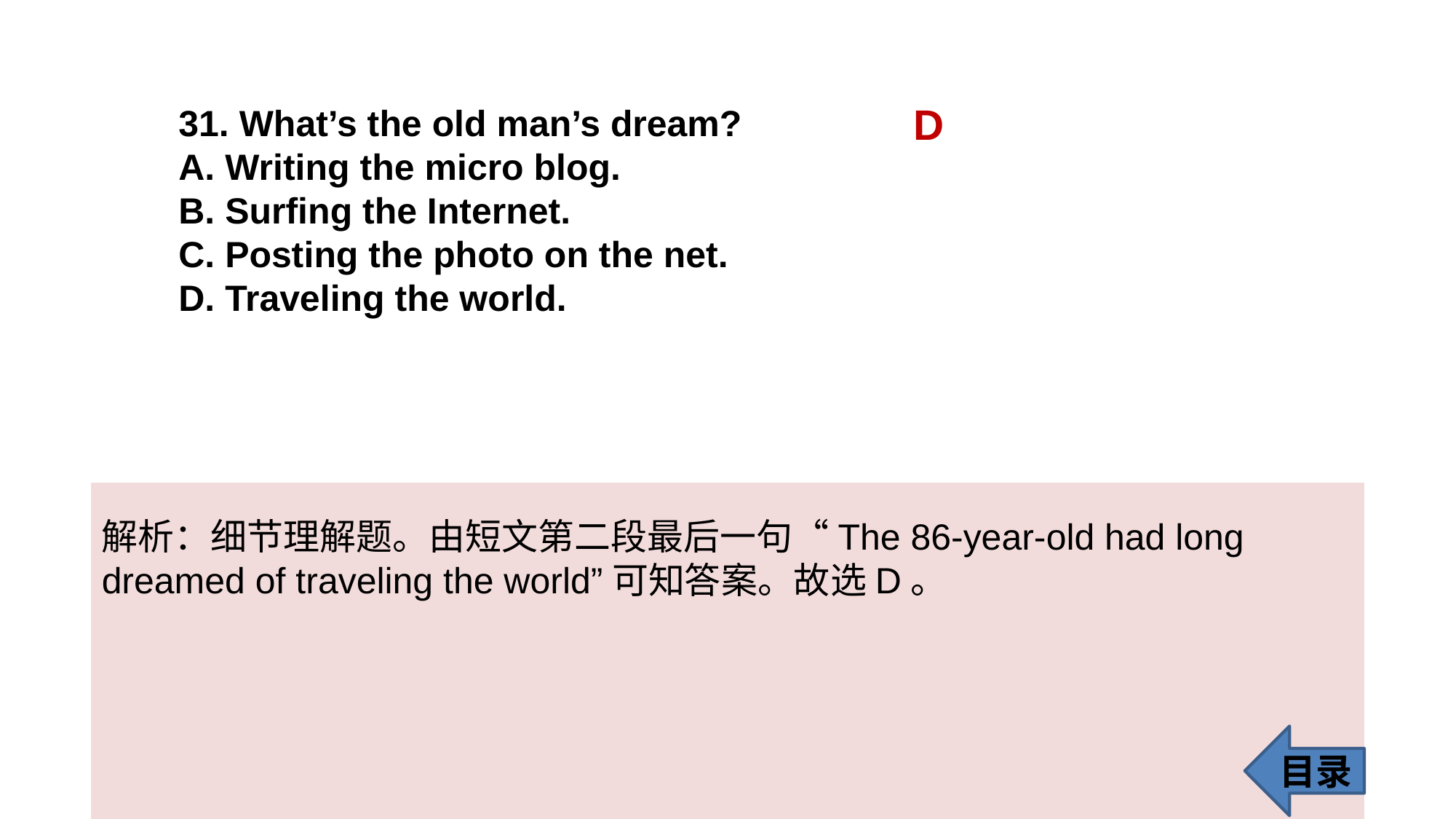

D
31. What’s the old man’s dream?
A. Writing the micro blog.
B. Surfing the Internet.
C. Posting the photo on the net.
D. Traveling the world.

解析：细节理解题。由短文第二段最后一句“The 86-year-old had long dreamed of traveling the world”可知答案。故选D。
目录
32